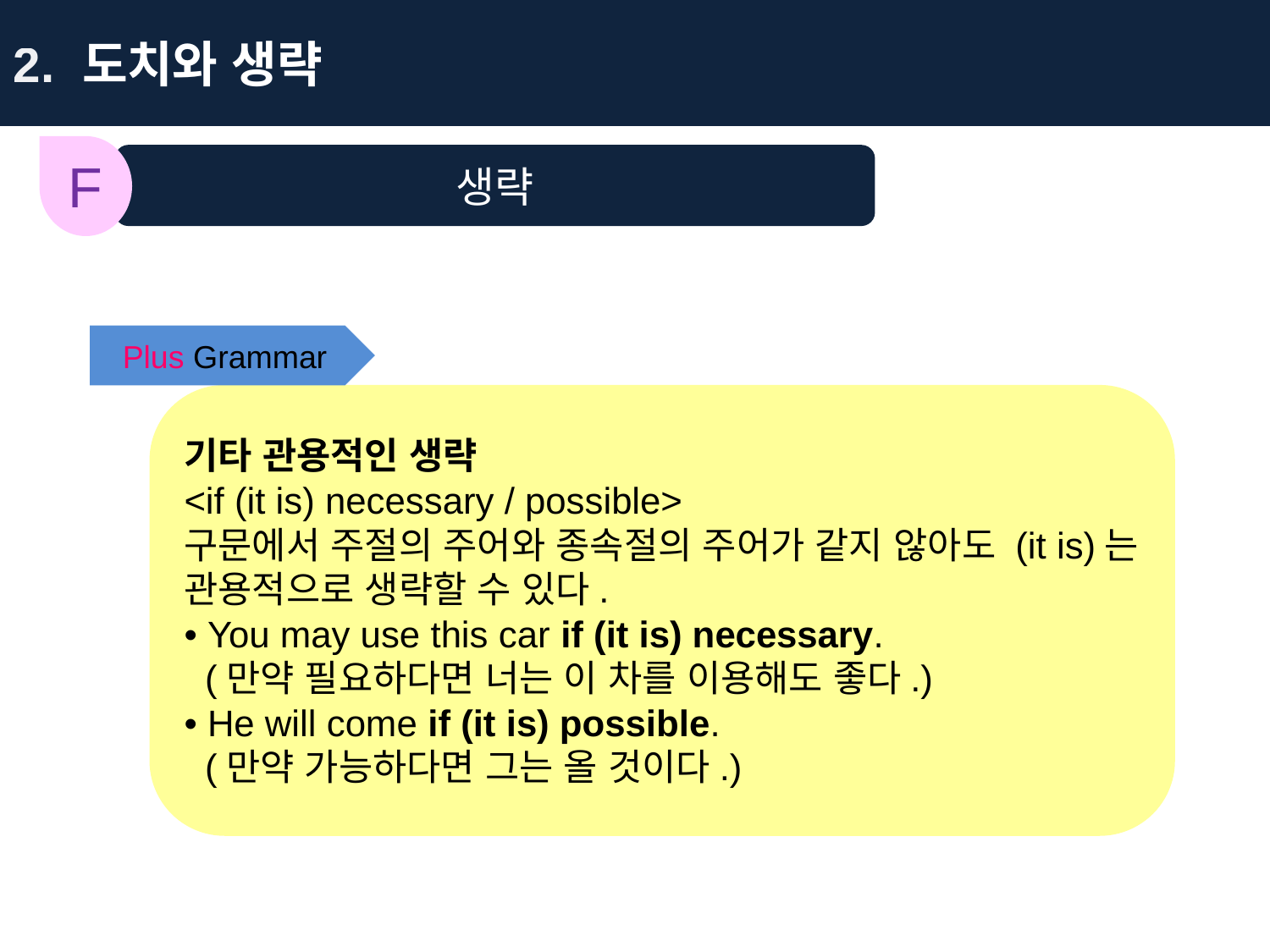

2. 도치와 생략

생략
F
Plus Grammar
기타 관용적인 생략
<if (it is) necessary / possible>
구문에서 주절의 주어와 종속절의 주어가 같지 않아도 (it is)는 관용적으로 생략할 수 있다.
• You may use this car if (it is) necessary.
  (만약 필요하다면 너는 이 차를 이용해도 좋다.)
• He will come if (it is) possible.
  (만약 가능하다면 그는 올 것이다.)